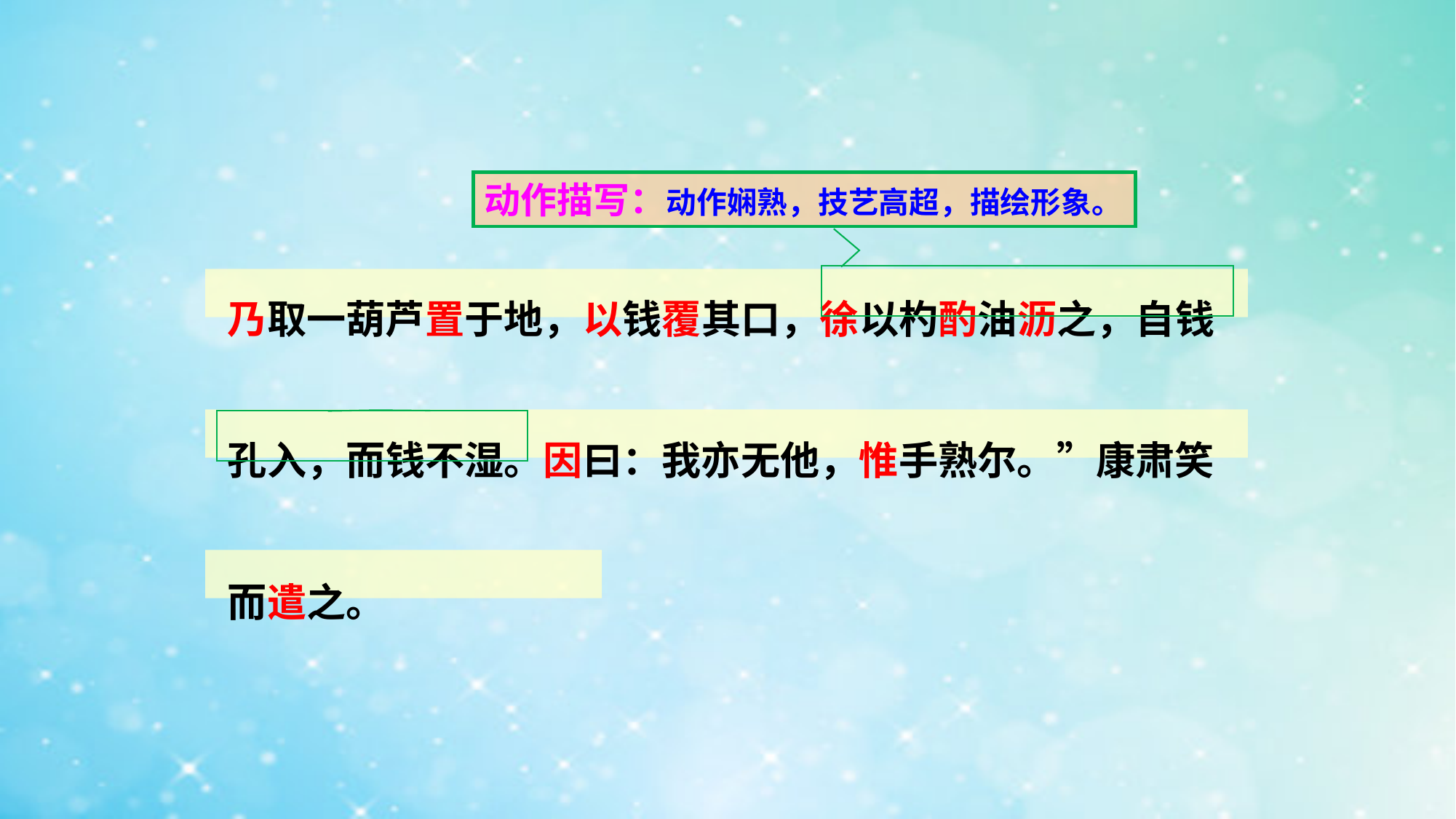

动作描写：动作娴熟，技艺高超，描绘形象。
乃取一葫芦置于地，以钱覆其口，徐以杓酌油沥之，自钱孔入，而钱不湿。因曰：我亦无他，惟手熟尔。”康肃笑而遣之。